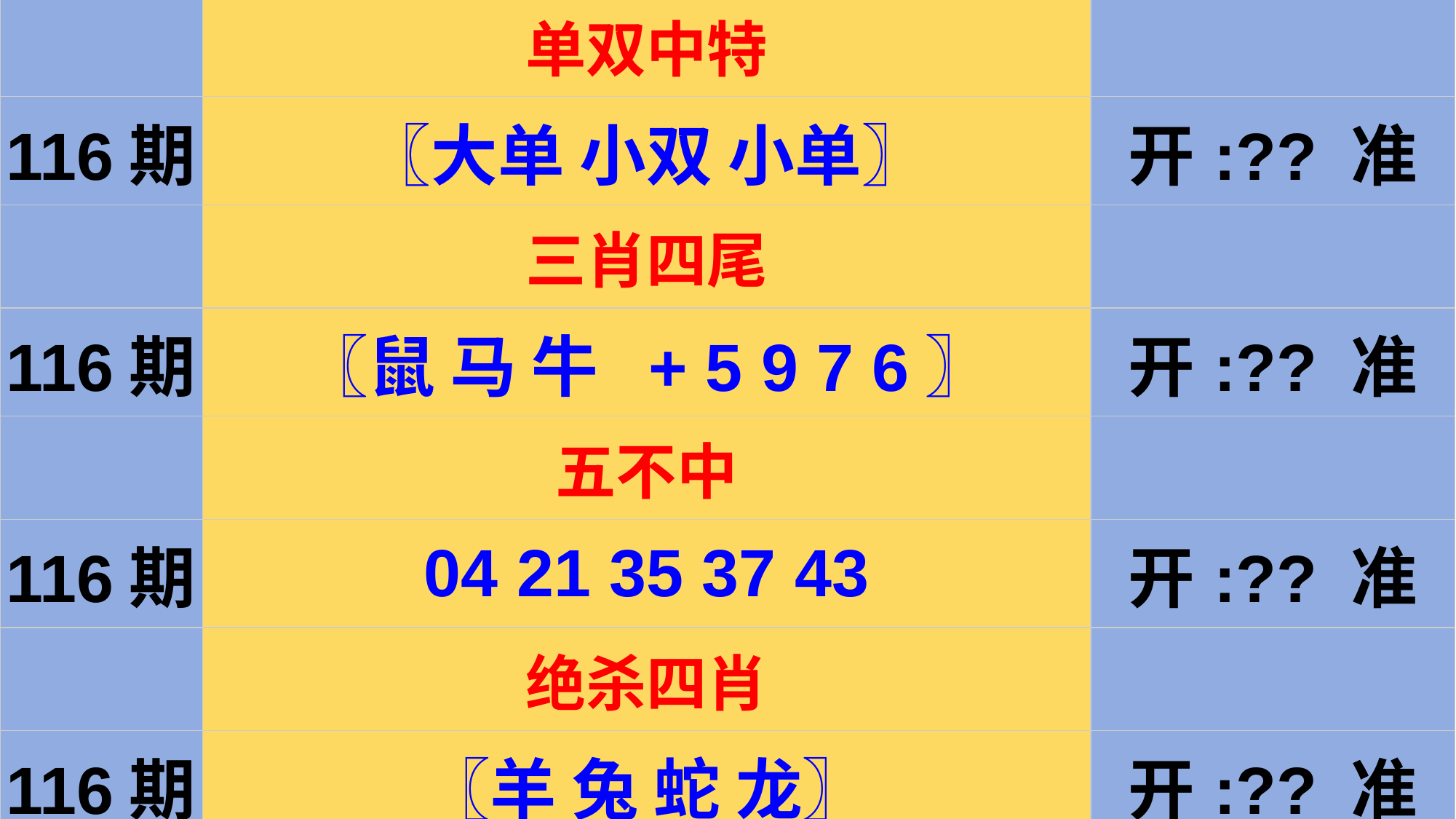

|  | 单双中特 |  |
| --- | --- | --- |
| 116期 | 〖大单 小双 小单〗 | 开:?? 准 |
|  | 三肖四尾 |  |
| 116期 | 〖鼠 马 牛 + 5 9 7 6〗 | 开:?? 准 |
|  | 五不中 |  |
| 116期 | 04 21 35 37 43 | 开:?? 准 |
|  | 绝杀四肖 |  |
| 116期 | 〖羊 兔 蛇 龙〗 | 开:?? 准 |
#